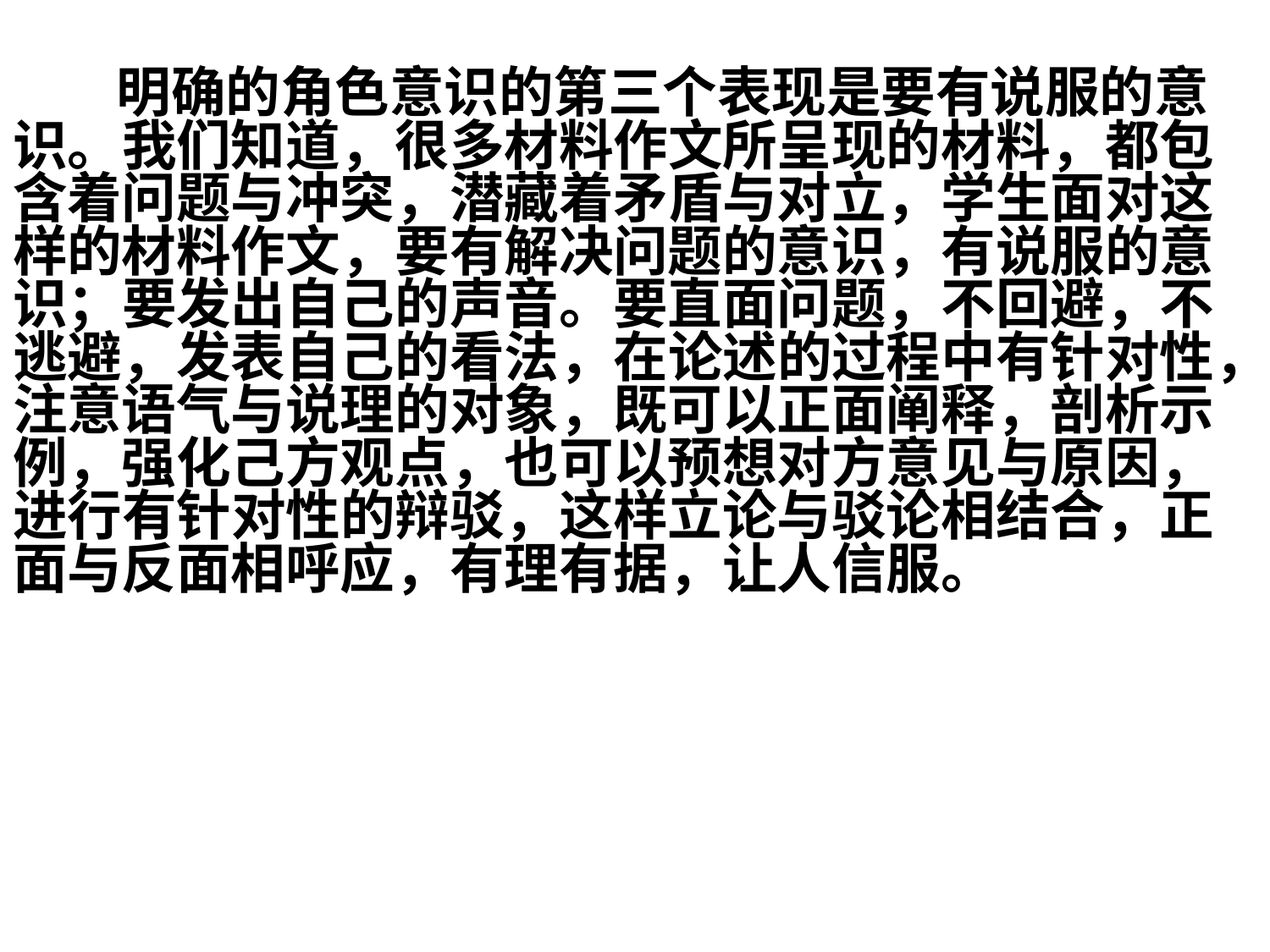

明确的角色意识的第三个表现是要有说服的意识。我们知道，很多材料作文所呈现的材料，都包含着问题与冲突，潜藏着矛盾与对立，学生面对这样的材料作文，要有解决问题的意识，有说服的意识；要发出自己的声音。要直面问题，不回避，不逃避，发表自己的看法，在论述的过程中有针对性，注意语气与说理的对象，既可以正面阐释，剖析示例，强化己方观点，也可以预想对方意见与原因，进行有针对性的辩驳，这样立论与驳论相结合，正面与反面相呼应，有理有据，让人信服。